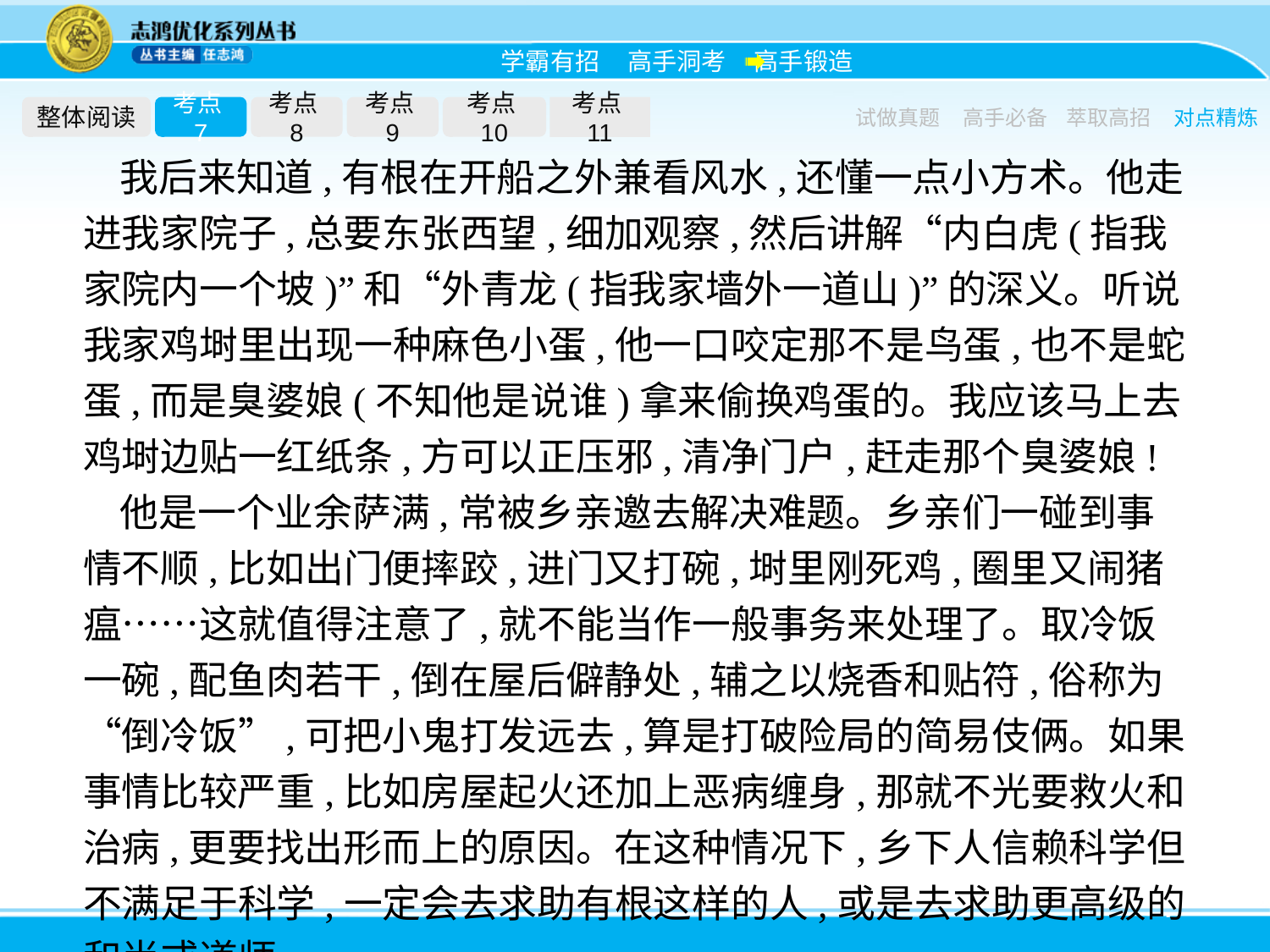

整体阅读
考点7
考点8
考点9
考点10
考点11
试做真题
高手必备
萃取高招
对点精炼
我后来知道,有根在开船之外兼看风水,还懂一点小方术。他走进我家院子,总要东张西望,细加观察,然后讲解“内白虎(指我家院内一个坡)”和“外青龙(指我家墙外一道山)”的深义。听说我家鸡埘里出现一种麻色小蛋,他一口咬定那不是鸟蛋,也不是蛇蛋,而是臭婆娘(不知他是说谁)拿来偷换鸡蛋的。我应该马上去鸡埘边贴一红纸条,方可以正压邪,清净门户,赶走那个臭婆娘!
他是一个业余萨满,常被乡亲邀去解决难题。乡亲们一碰到事情不顺,比如出门便摔跤,进门又打碗,埘里刚死鸡,圈里又闹猪瘟……这就值得注意了,就不能当作一般事务来处理了。取冷饭一碗,配鱼肉若干,倒在屋后僻静处,辅之以烧香和贴符,俗称为“倒冷饭”,可把小鬼打发远去,算是打破险局的简易伎俩。如果事情比较严重,比如房屋起火还加上恶病缠身,那就不光要救火和治病,更要找出形而上的原因。在这种情况下,乡下人信赖科学但不满足于科学,一定会去求助有根这样的人,或是去求助更高级的和尚或道师。